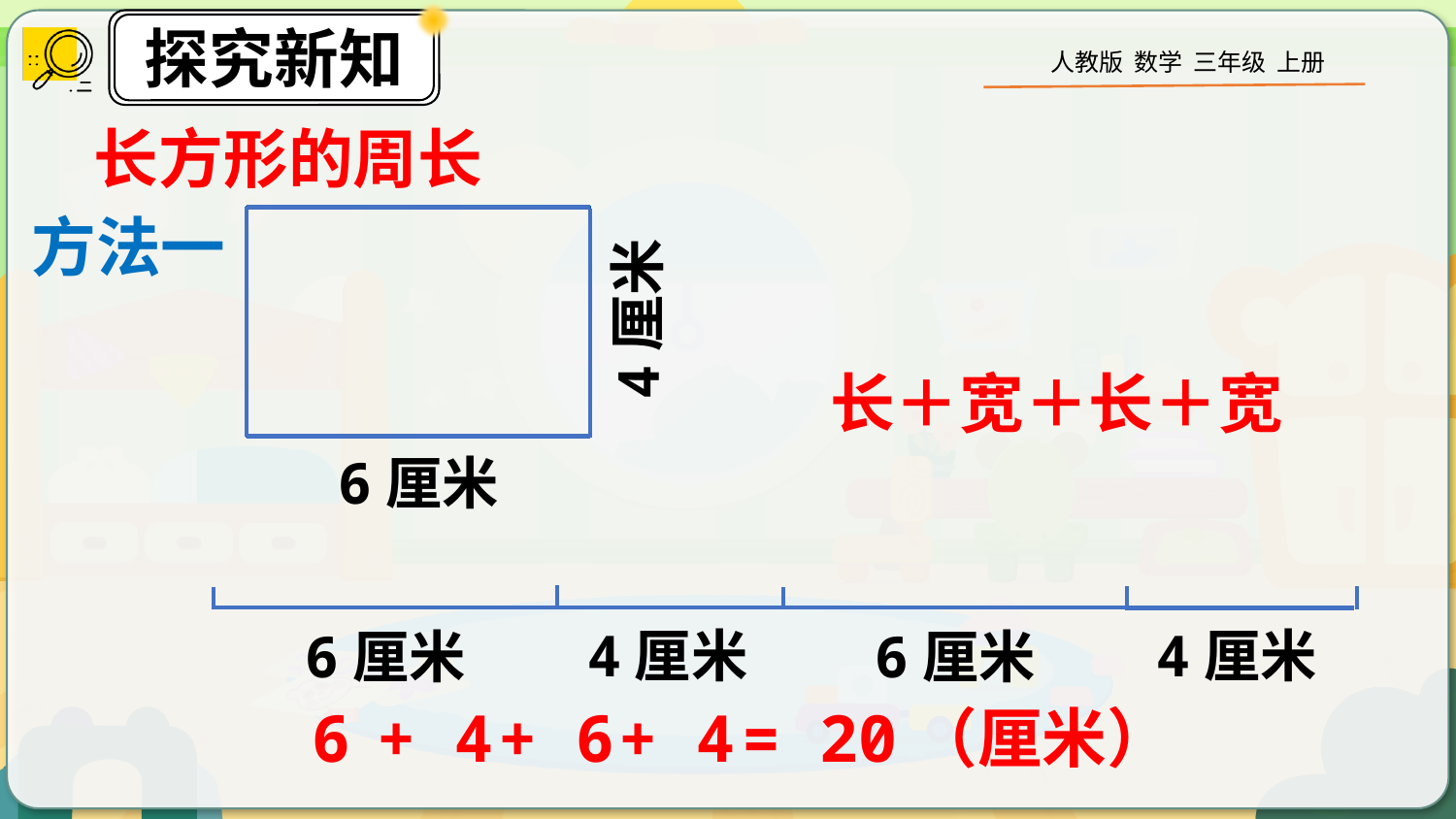

长方形的周长
方法一

4厘米
6厘米
长＋宽＋长＋宽
4厘米
4厘米
6厘米
6厘米
6
+ 4
+ 6
+ 4
= 20（厘米）